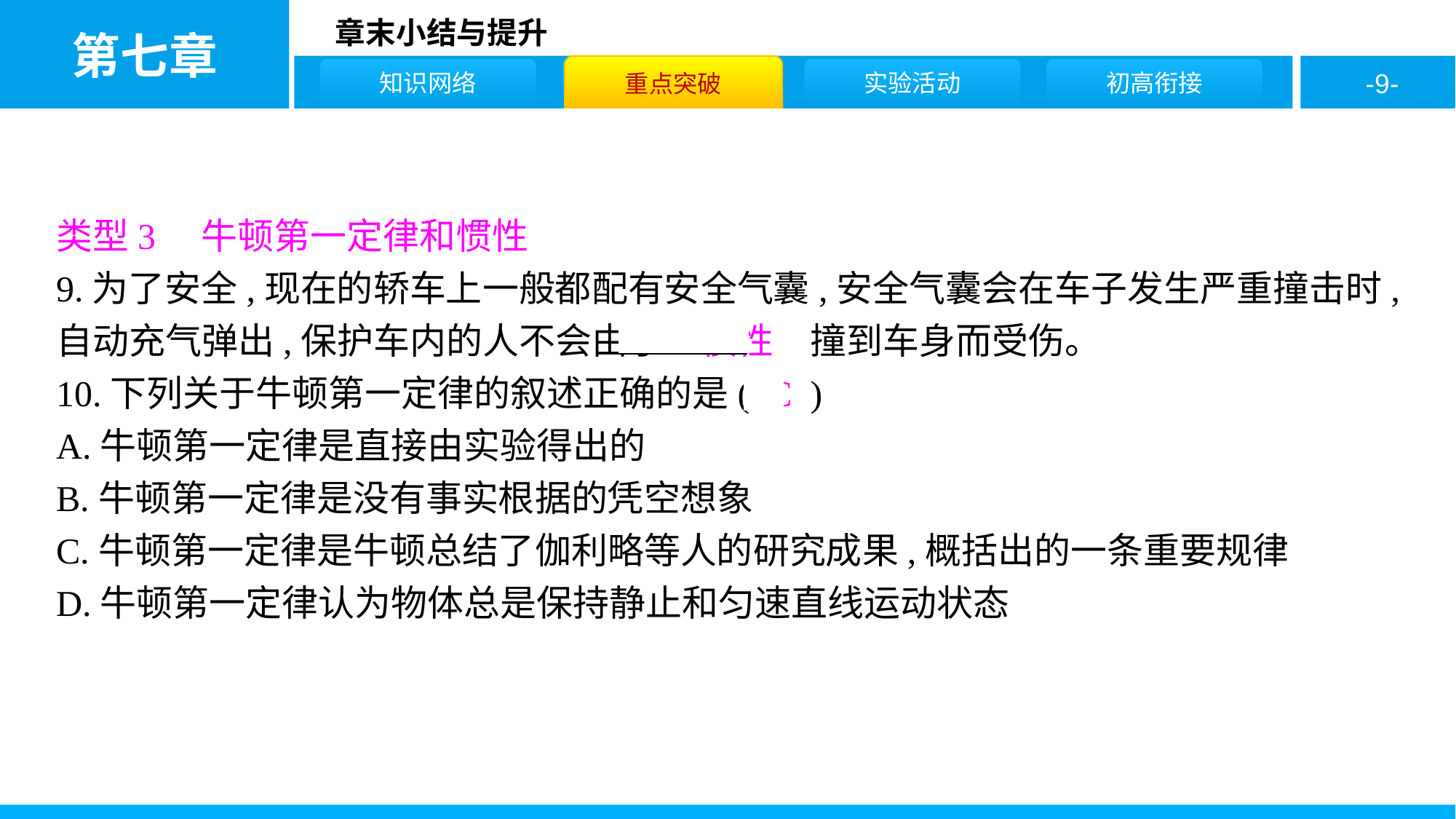

类型3　牛顿第一定律和惯性
9.为了安全,现在的轿车上一般都配有安全气囊,安全气囊会在车子发生严重撞击时,自动充气弹出,保护车内的人不会由于　惯性　撞到车身而受伤。
10.下列关于牛顿第一定律的叙述正确的是(  C  )
A.牛顿第一定律是直接由实验得出的
B.牛顿第一定律是没有事实根据的凭空想象
C.牛顿第一定律是牛顿总结了伽利略等人的研究成果,概括出的一条重要规律
D.牛顿第一定律认为物体总是保持静止和匀速直线运动状态